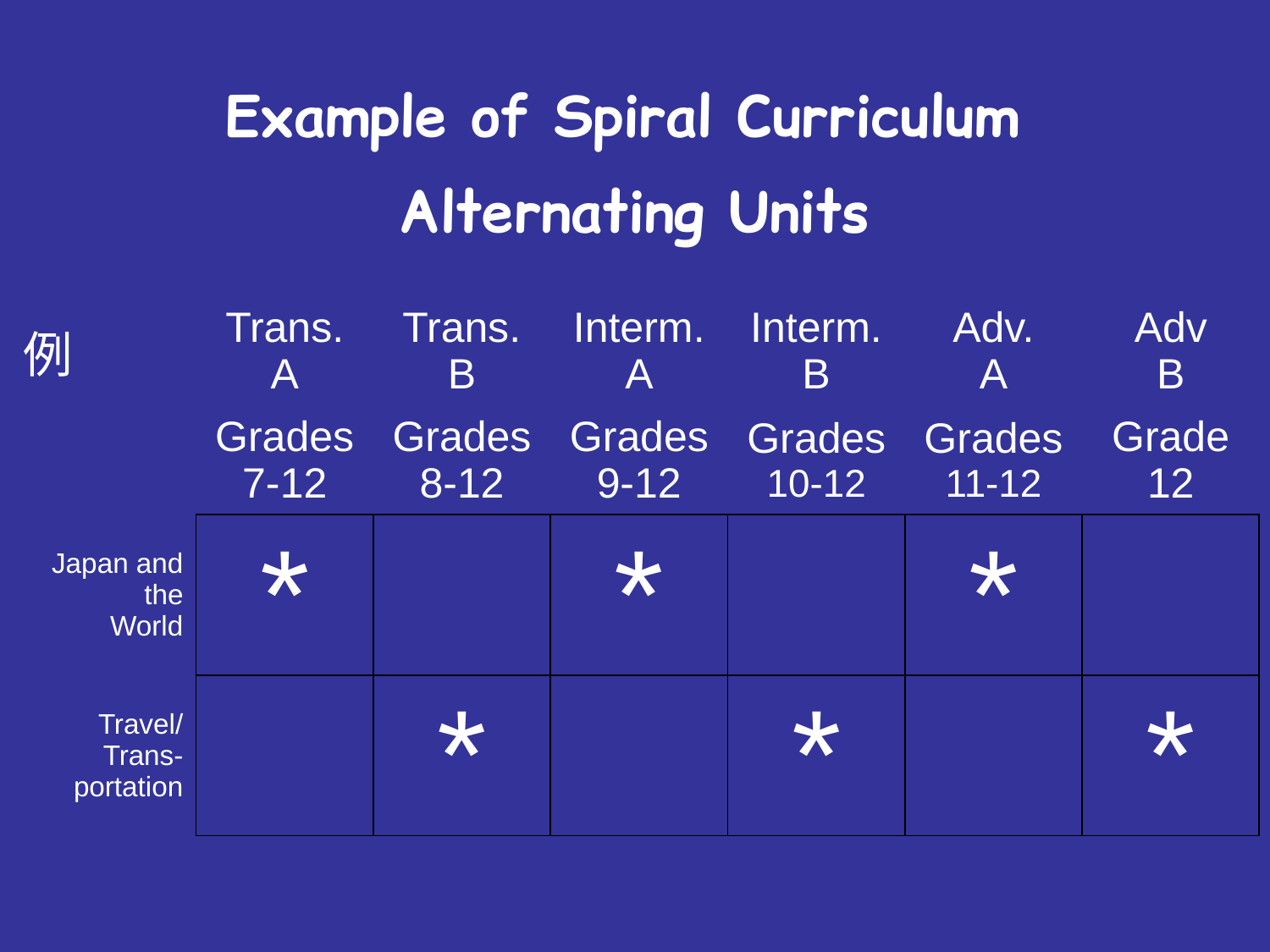

Example of Spiral Curriculum
Alternating Units
| 例 | Trans. A | Trans. B | Interm. A | Interm. B | Adv. A | Adv B |
| --- | --- | --- | --- | --- | --- | --- |
|  | Grades 7-12 | Grades 8-12 | Grades 9-12 | Grades 10-12 | Grades 11-12 | Grade 12 |
| Japan and the World | \* |  | \* |  | \* |  |
| Travel/ Trans-portation |  | \* |  | \* |  | \* |